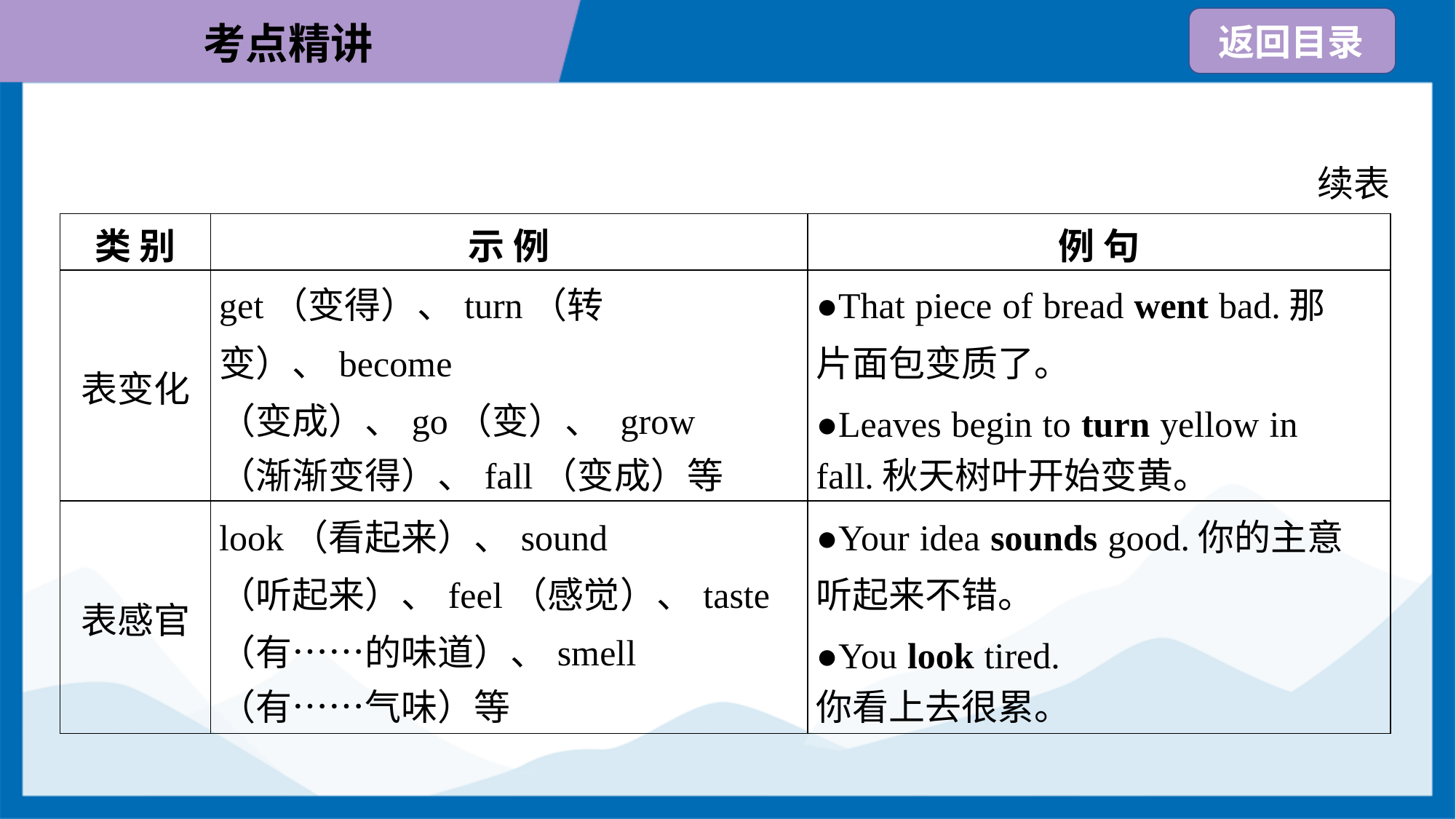

续表
| 类 别 | 示 例 | 例 句 |
| --- | --- | --- |
| 表变化 | get（变得）、turn（转变）、become （变成）、go（变）、 grow （渐渐变得）、fall（变成）等 | ●That piece of bread went bad.那 片面包变质了。 ●Leaves begin to turn yellow in fall.秋天树叶开始变黄。 |
| 表感官 | look（看起来）、sound （听起来）、feel（感觉）、taste （有……的味道）、smell （有……气味）等 | ●Your idea sounds good.你的主意 听起来不错。 ●You look tired. 你看上去很累。 |